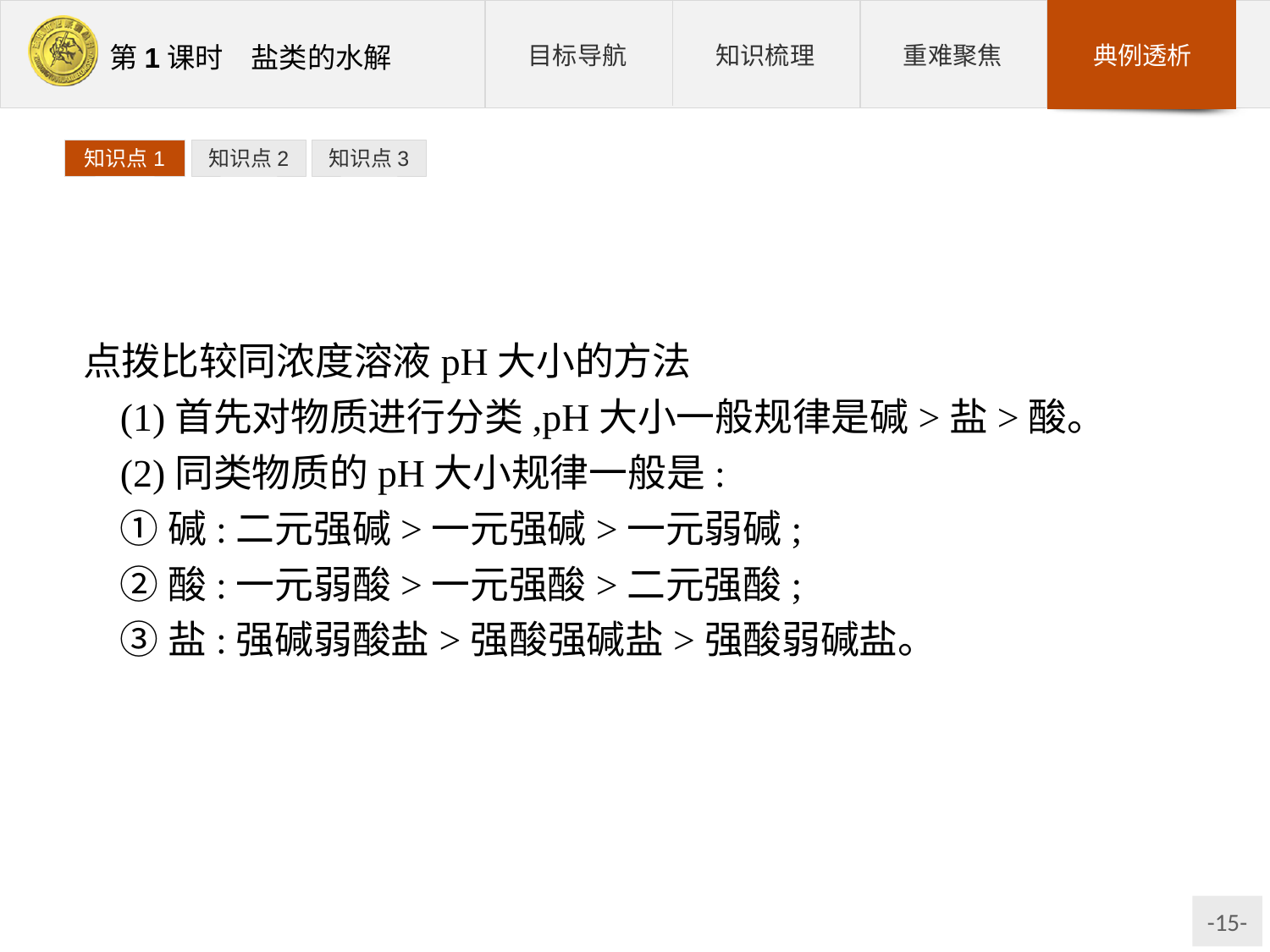

知识点1
知识点2
知识点3
点拨比较同浓度溶液pH大小的方法
(1)首先对物质进行分类,pH大小一般规律是碱>盐>酸。
(2)同类物质的pH大小规律一般是:
①碱:二元强碱>一元强碱>一元弱碱;
②酸:一元弱酸>一元强酸>二元强酸;
③盐:强碱弱酸盐>强酸强碱盐>强酸弱碱盐。